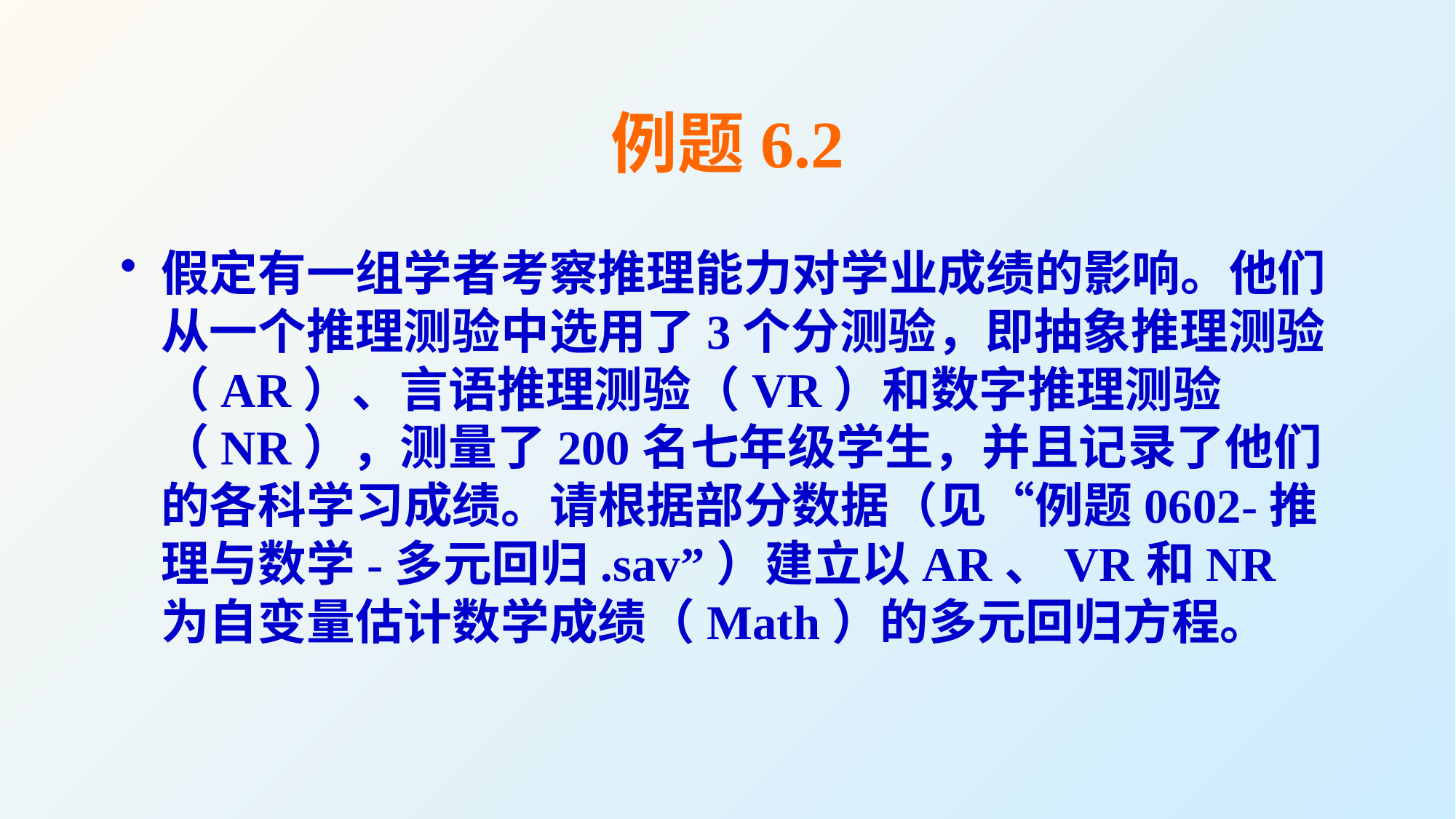

# 例题6.2
假定有一组学者考察推理能力对学业成绩的影响。他们从一个推理测验中选用了3个分测验，即抽象推理测验（AR）、言语推理测验（VR）和数字推理测验（NR），测量了200名七年级学生，并且记录了他们的各科学习成绩。请根据部分数据（见“例题0602-推理与数学-多元回归.sav”）建立以AR、VR和NR为自变量估计数学成绩（Math）的多元回归方程。